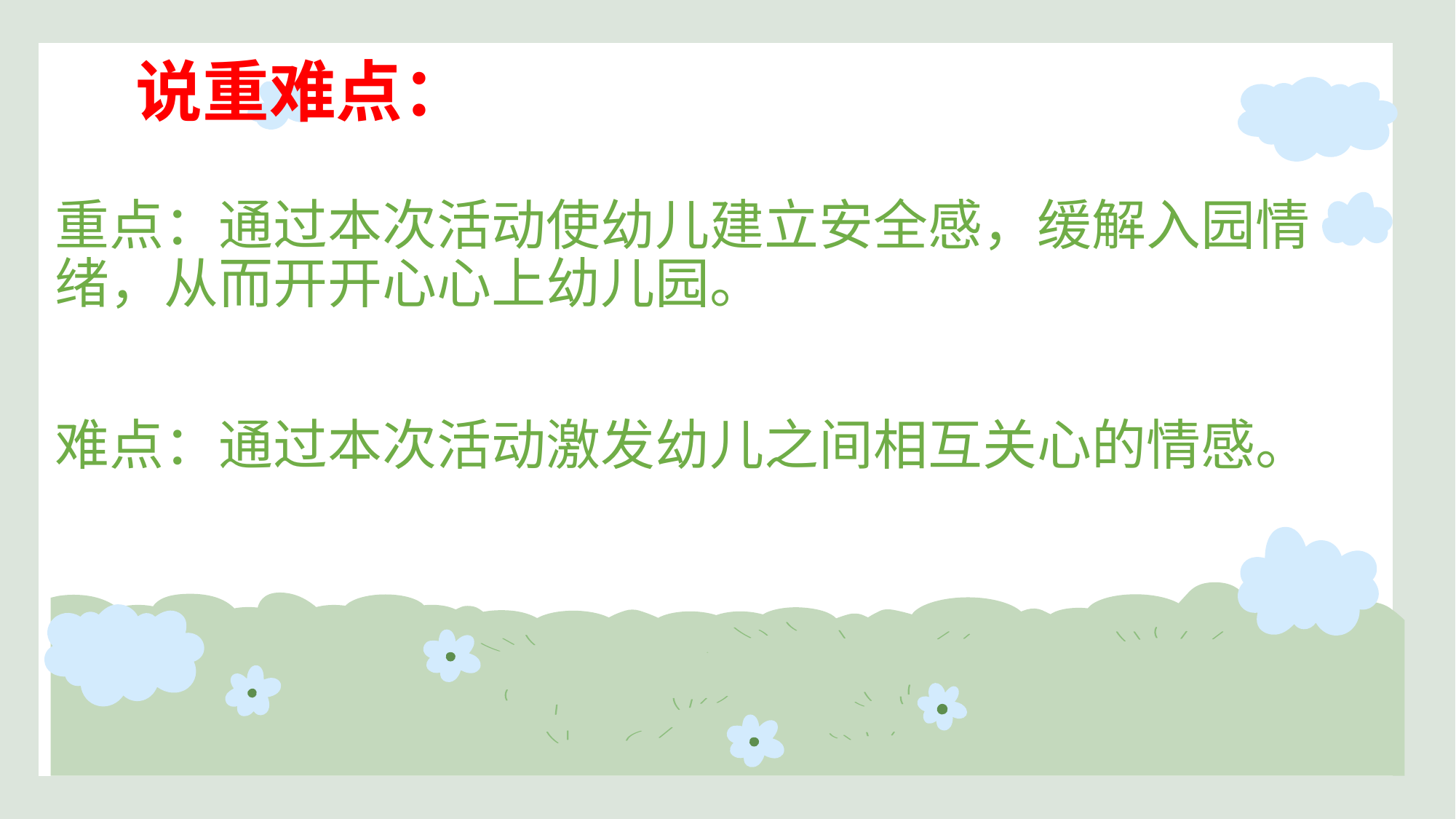

说重难点：

重点：通过本次活动使幼儿建立安全感，缓解入园情绪，从而开开心心上幼儿园。

难点：通过本次活动激发幼儿之间相互关心的情感。